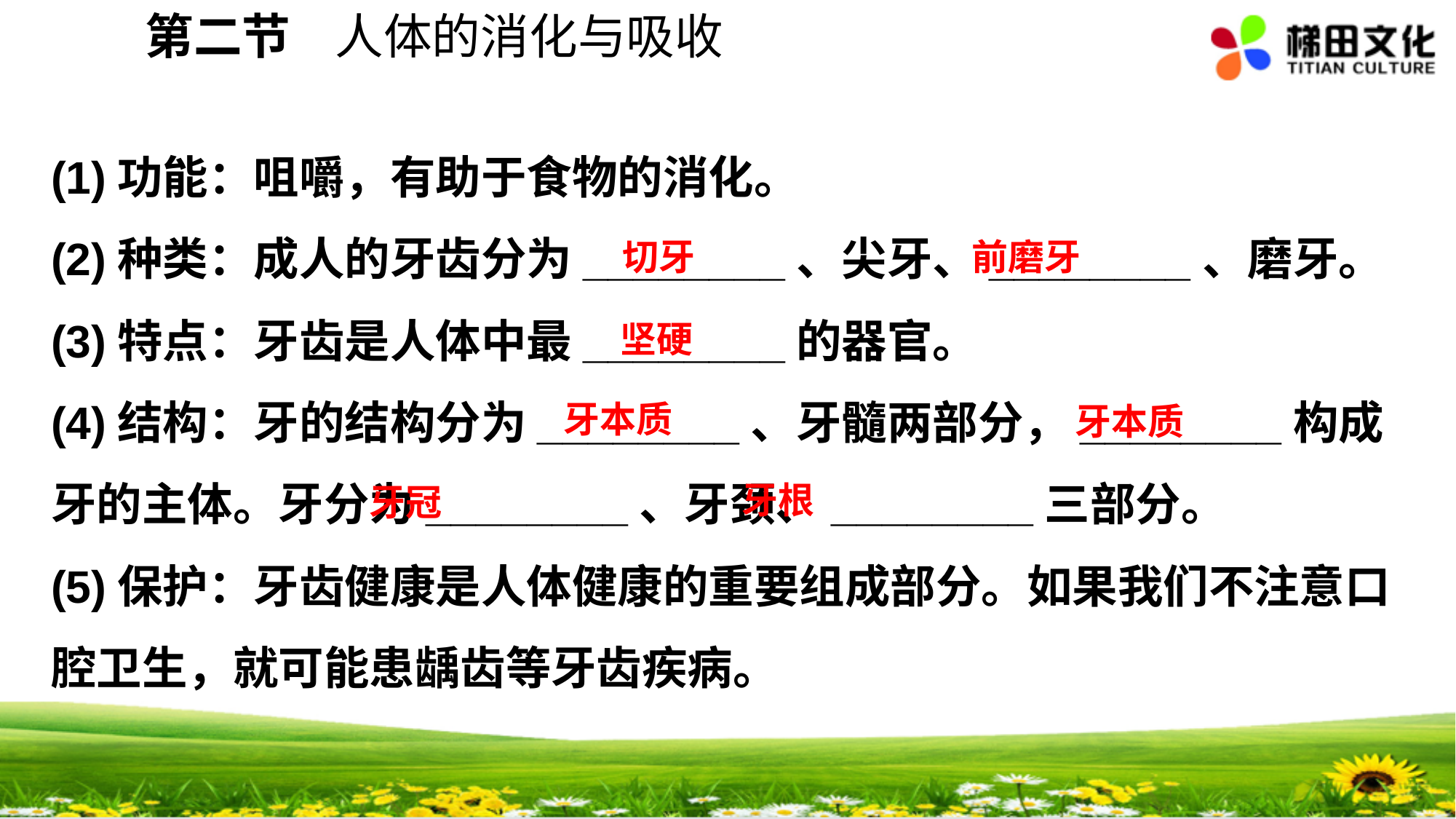

第二节    人体的消化与吸收
(1)功能：咀嚼，有助于食物的消化。
(2)种类：成人的牙齿分为________、尖牙、________、磨牙。
(3)特点：牙齿是人体中最________的器官。
(4)结构：牙的结构分为________、牙髓两部分，________构成牙的主体。牙分为________、牙颈、________三部分。
(5)保护：牙齿健康是人体健康的重要组成部分。如果我们不注意口腔卫生，就可能患龋齿等牙齿疾病。
切牙
前磨牙
坚硬
牙本质
牙本质
牙根
牙冠